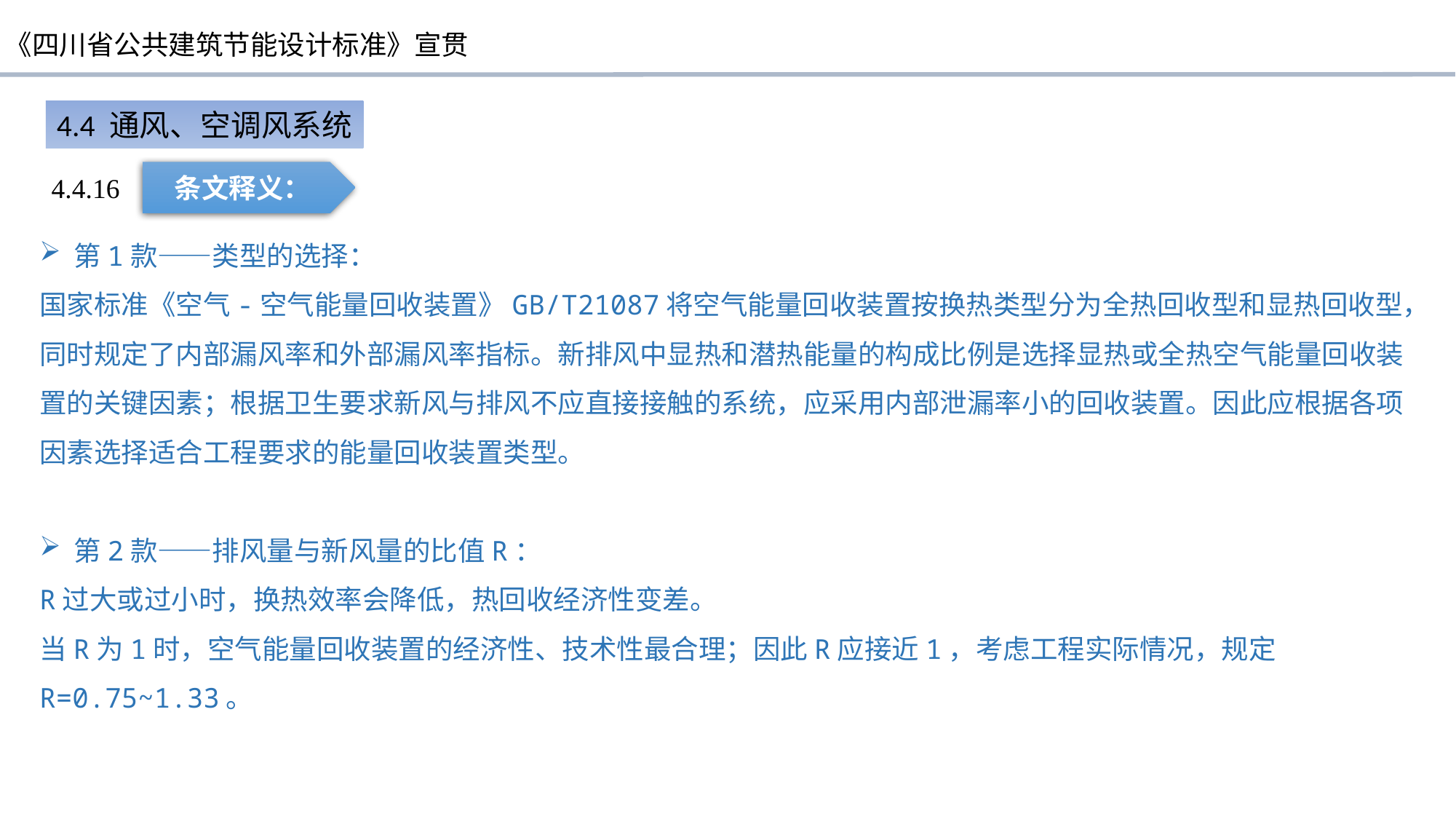

4.4 通风、空调风系统
条文释义：
4.4.16

第1款——类型的选择：
国家标准《空气-空气能量回收装置》GB/T21087将空气能量回收装置按换热类型分为全热回收型和显热回收型，同时规定了内部漏风率和外部漏风率指标。新排风中显热和潜热能量的构成比例是选择显热或全热空气能量回收装置的关键因素；根据卫生要求新风与排风不应直接接触的系统，应采用内部泄漏率小的回收装置。因此应根据各项因素选择适合工程要求的能量回收装置类型。

第2款——排风量与新风量的比值R：
R过大或过小时，换热效率会降低，热回收经济性变差。
当R为1时，空气能量回收装置的经济性、技术性最合理；因此R应接近1，考虑工程实际情况，规定R=0.75~1.33。